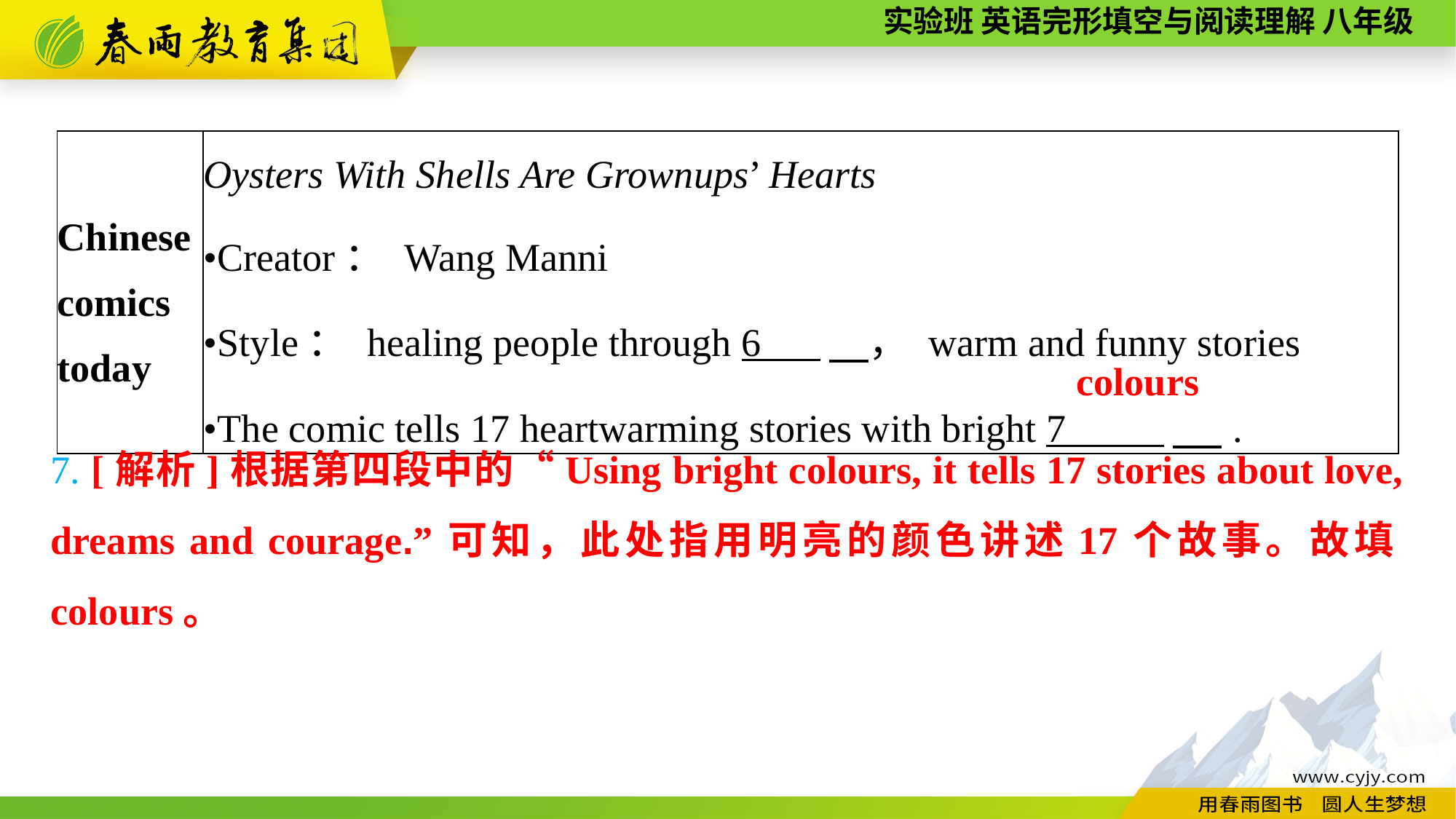

| Chinese comics today | Oysters With Shells Are Grownups’ Hearts •Creator： Wang Manni •Style： healing people through 6 　， warm and funny stories •The comic tells 17 heartwarming stories with bright 7 　 . |
| --- | --- |
colours
7. [解析]根据第四段中的“Using bright colours, it tells 17 stories about love, dreams and courage.”可知，此处指用明亮的颜色讲述17个故事。故填colours。